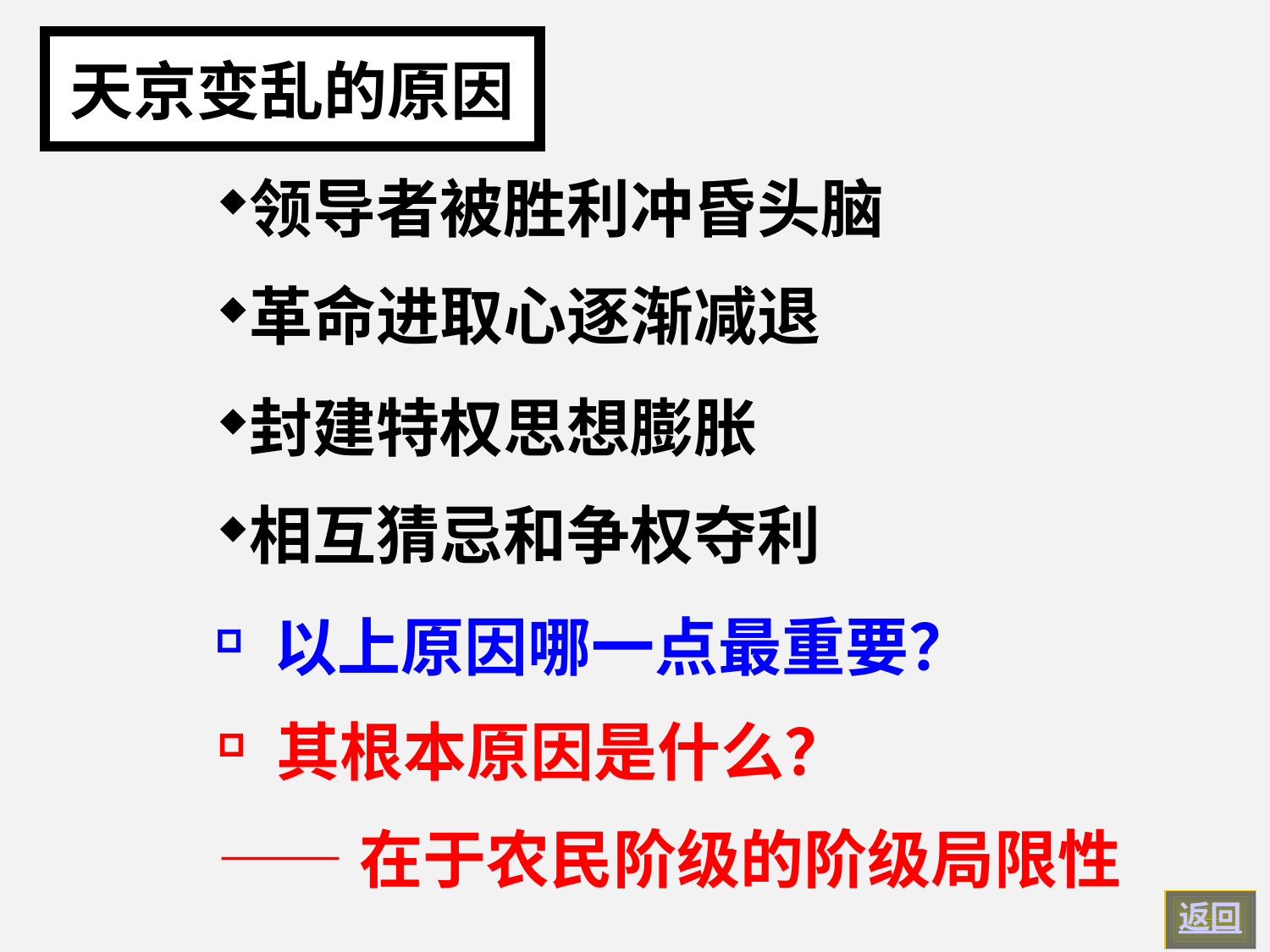

# 天京变乱的原因
领导者被胜利冲昏头脑
革命进取心逐渐减退
封建特权思想膨胀
相互猜忌和争权夺利
 以上原因哪一点最重要？
 其根本原因是什么？
——在于农民阶级的阶级局限性
返回